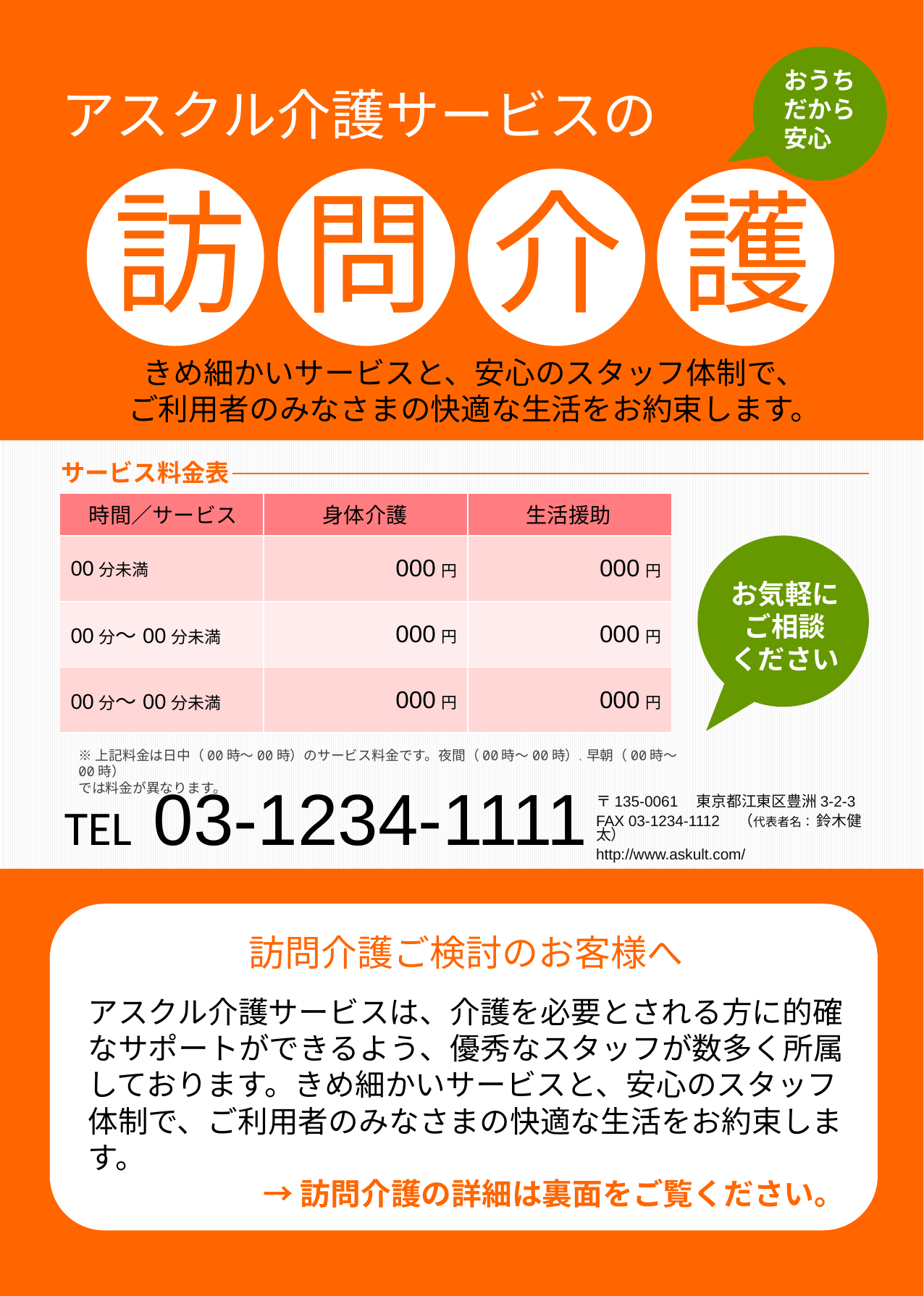

おうち
だから
安心
アスクル介護サービスの
訪
問
介
護

きめ細かいサービスと、安心のスタッフ体制で、
ご利用者のみなさまの快適な生活をお約束します。
サービス料金表
|  |  |  |
| --- | --- | --- |
| 00分未満 | 000円 | 000円 |
| 00分〜00分未満 | 000円 | 000円 |
| 00分〜00分未満 | 000円 | 000円 |
時間／サービス
身体介護
生活援助

お気軽に
ご相談
ください

※上記料金は日中（00時〜00時）のサービス料金です。夜間（00時〜00時）、早朝（00時〜00時）
では料金が異なります。
TEL  03-1234-1111
〒135-0061　東京都江東区豊洲3-2-3
FAX 03-1234-1112　（代表者名： 鈴木健太）
http://www.askult.com/

訪問介護ご検討のお客様へ

アスクル介護サービスは、介護を必要とされる方に的確なサポートができるよう、優秀なスタッフが数多く所属しております。きめ細かいサービスと、安心のスタッフ体制で、ご利用者のみなさまの快適な生活をお約束します。
→訪問介護の詳細は裏面をご覧ください。